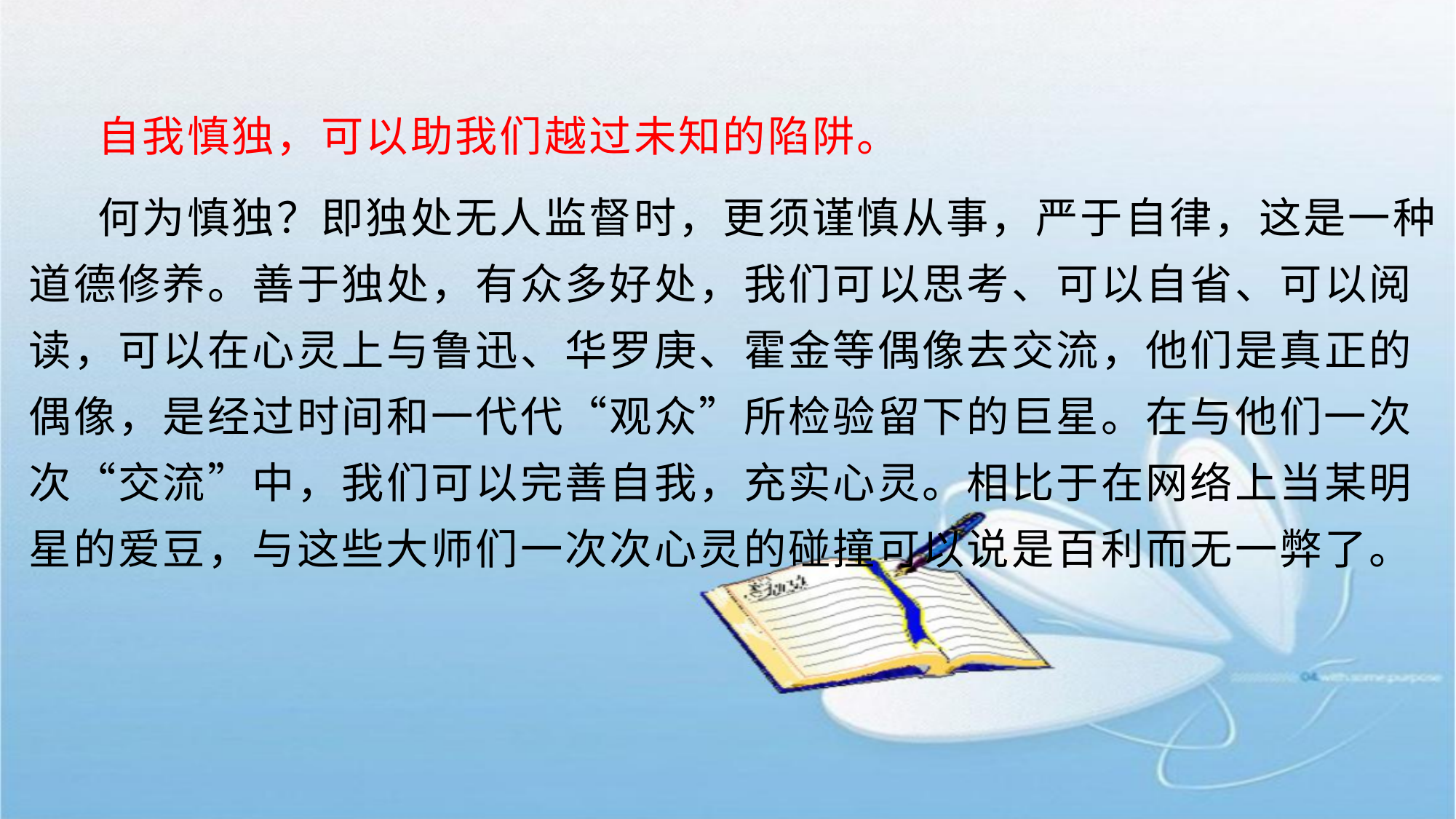

自我慎独，可以助我们越过未知的陷阱。
     何为慎独？即独处无人监督时，更须谨慎从事，严于自律，这是一种道德修养。善于独处，有众多好处，我们可以思考、可以自省、可以阅读，可以在心灵上与鲁迅、华罗庚、霍金等偶像去交流，他们是真正的偶像，是经过时间和一代代“观众”所检验留下的巨星。在与他们一次次“交流”中，我们可以完善自我，充实心灵。相比于在网络上当某明星的爱豆，与这些大师们一次次心灵的碰撞可以说是百利而无一弊了。